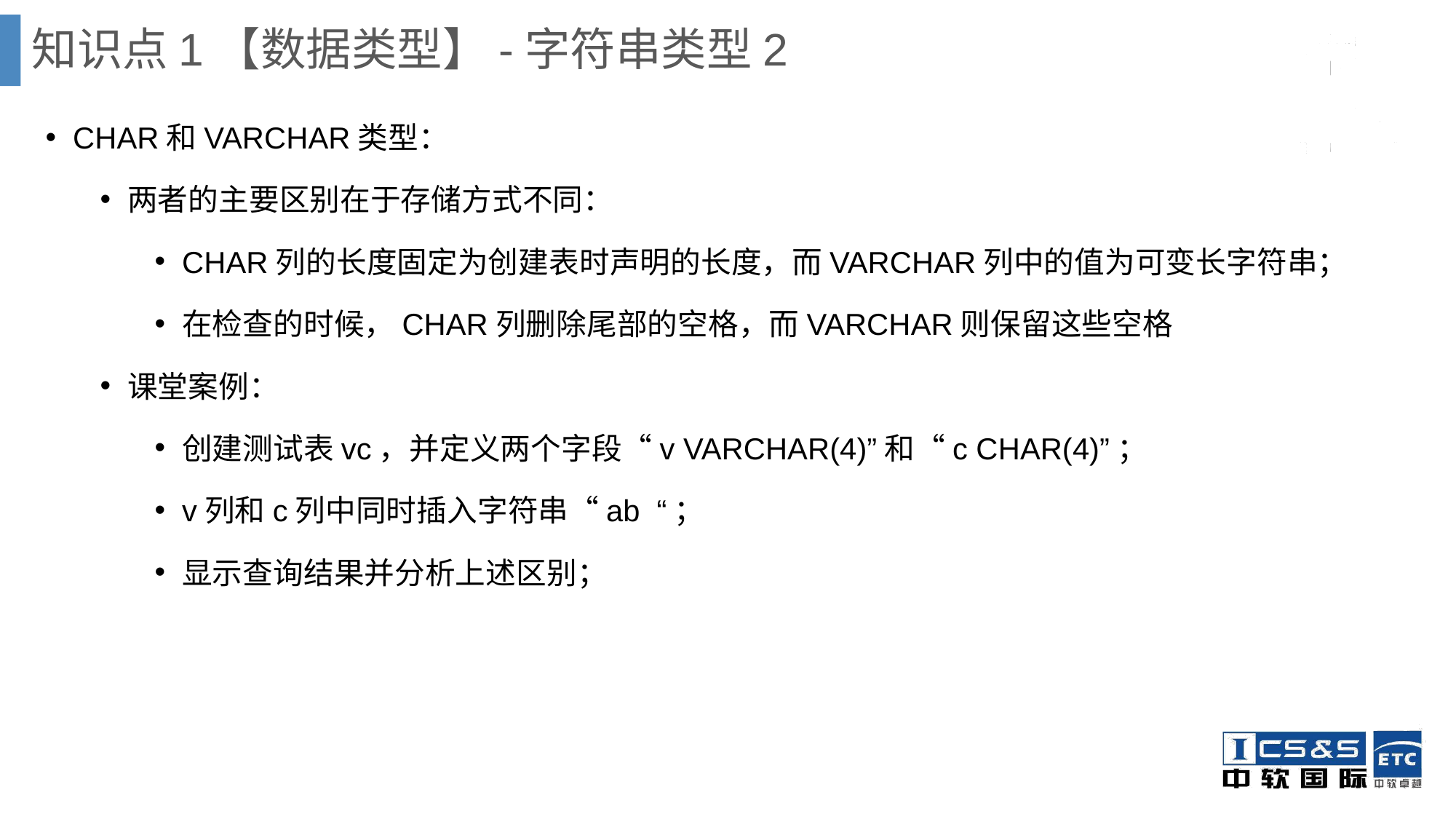

知识点1【数据类型】-字符串类型2
CHAR和VARCHAR类型：
两者的主要区别在于存储方式不同：
CHAR列的长度固定为创建表时声明的长度，而VARCHAR列中的值为可变长字符串；
在检查的时候，CHAR列删除尾部的空格，而VARCHAR则保留这些空格
课堂案例：
创建测试表vc，并定义两个字段“v VARCHAR(4)”和“c CHAR(4)”；
v列和c列中同时插入字符串“ab  “；
显示查询结果并分析上述区别；